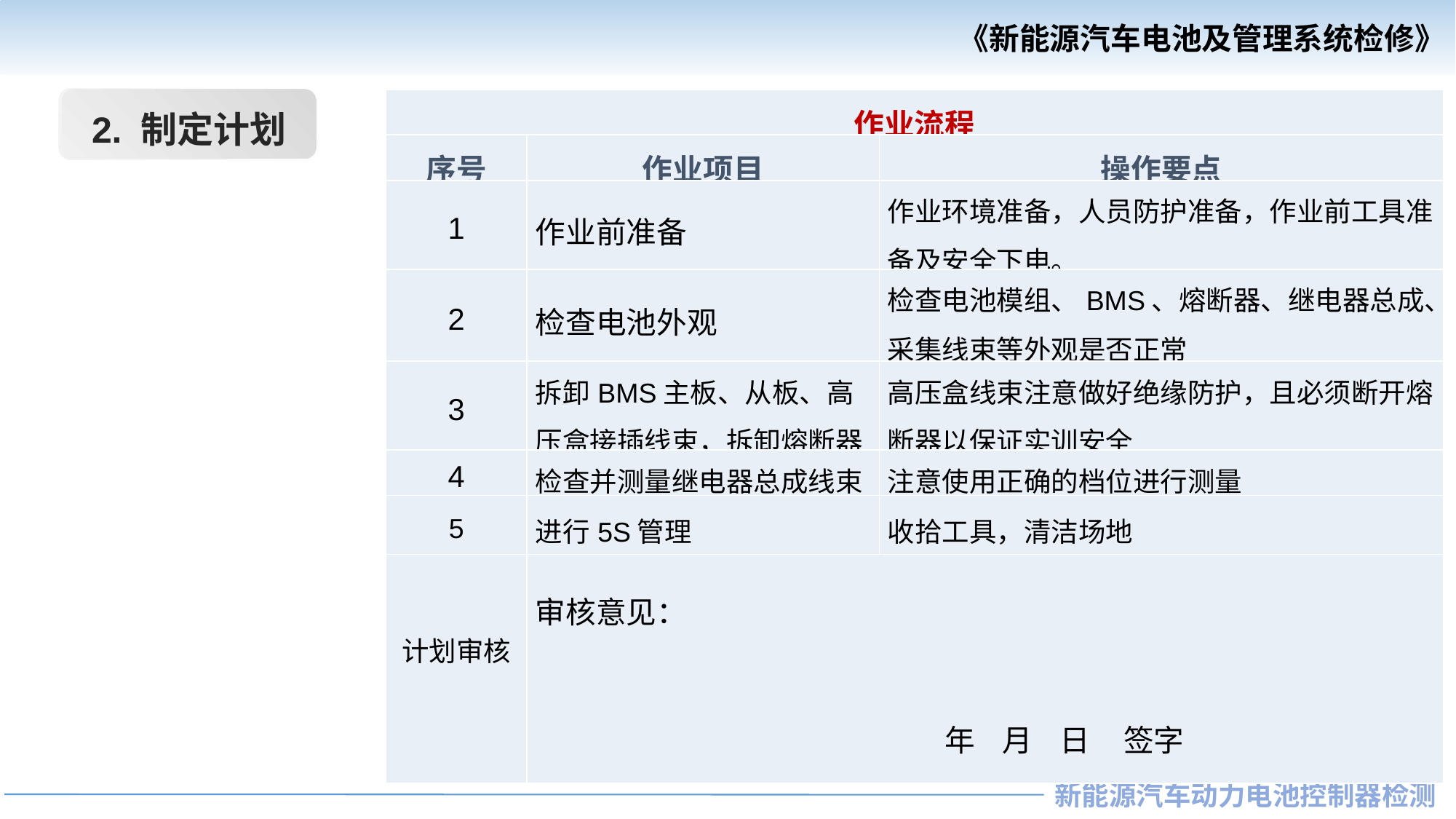

2. 制定计划
| 作业流程 |  |  |
| --- | --- | --- |
| 序号 | 作业项目 | 操作要点 |
| 1 | 作业前准备 | 作业环境准备，人员防护准备，作业前工具准备及安全下电。 |
| 2 | 检查电池外观 | 检查电池模组、BMS、熔断器、继电器总成、采集线束等外观是否正常 |
| 3 | 拆卸BMS主板、从板、高压盒接插线束，拆卸熔断器 | 高压盒线束注意做好绝缘防护，且必须断开熔断器以保证实训安全 |
| 4 | 检查并测量继电器总成线束 | 注意使用正确的档位进行测量 |
| 5 | 进行5S管理 | 收拾工具，清洁场地 |
| 计划审核 | 审核意见： 年 月 日 签字 |  |